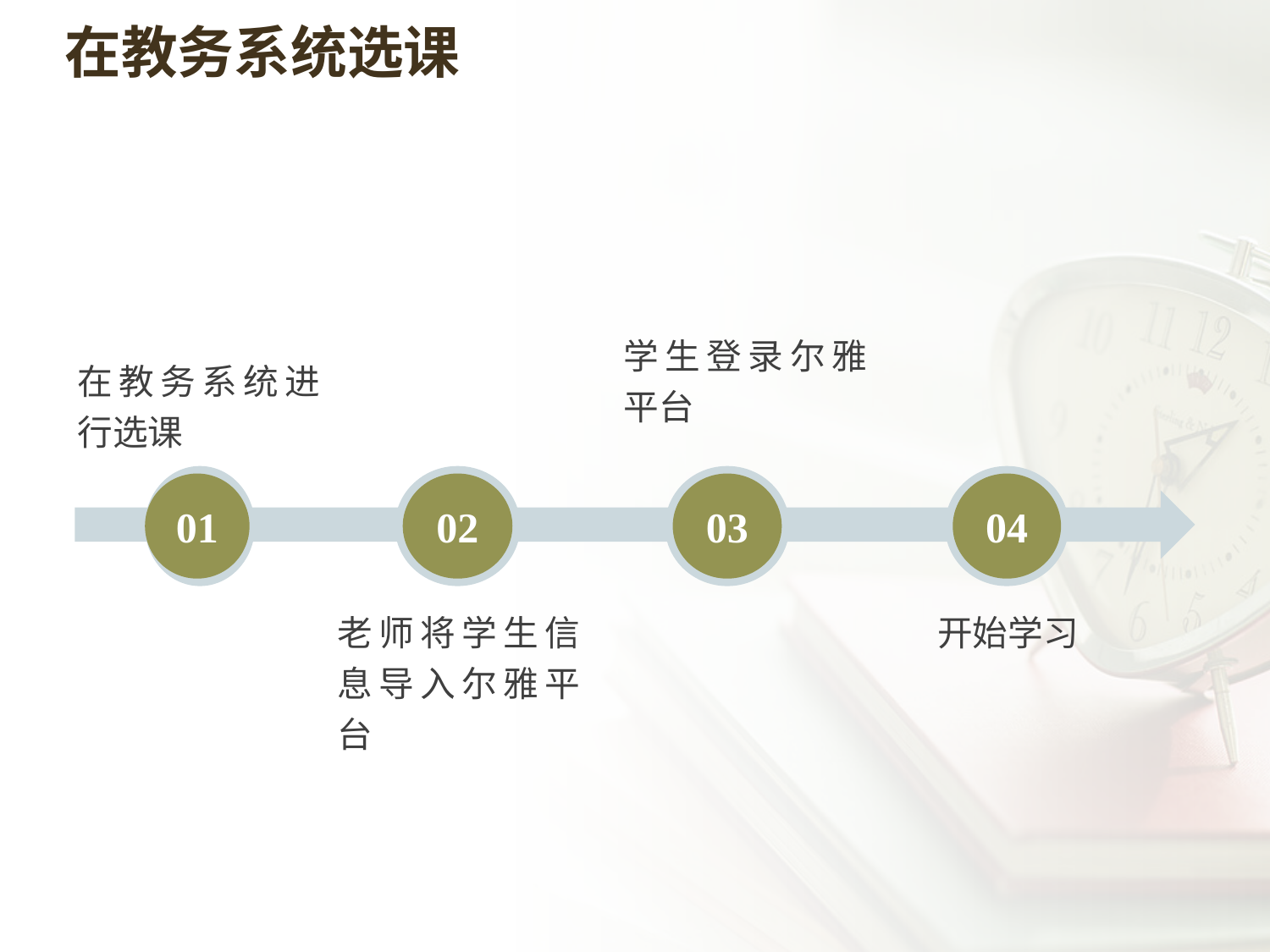

在教务系统选课
学生登录尔雅平台
在教务系统进行选课

01

02

03

04

老师将学生信息导入尔雅平台
开始学习